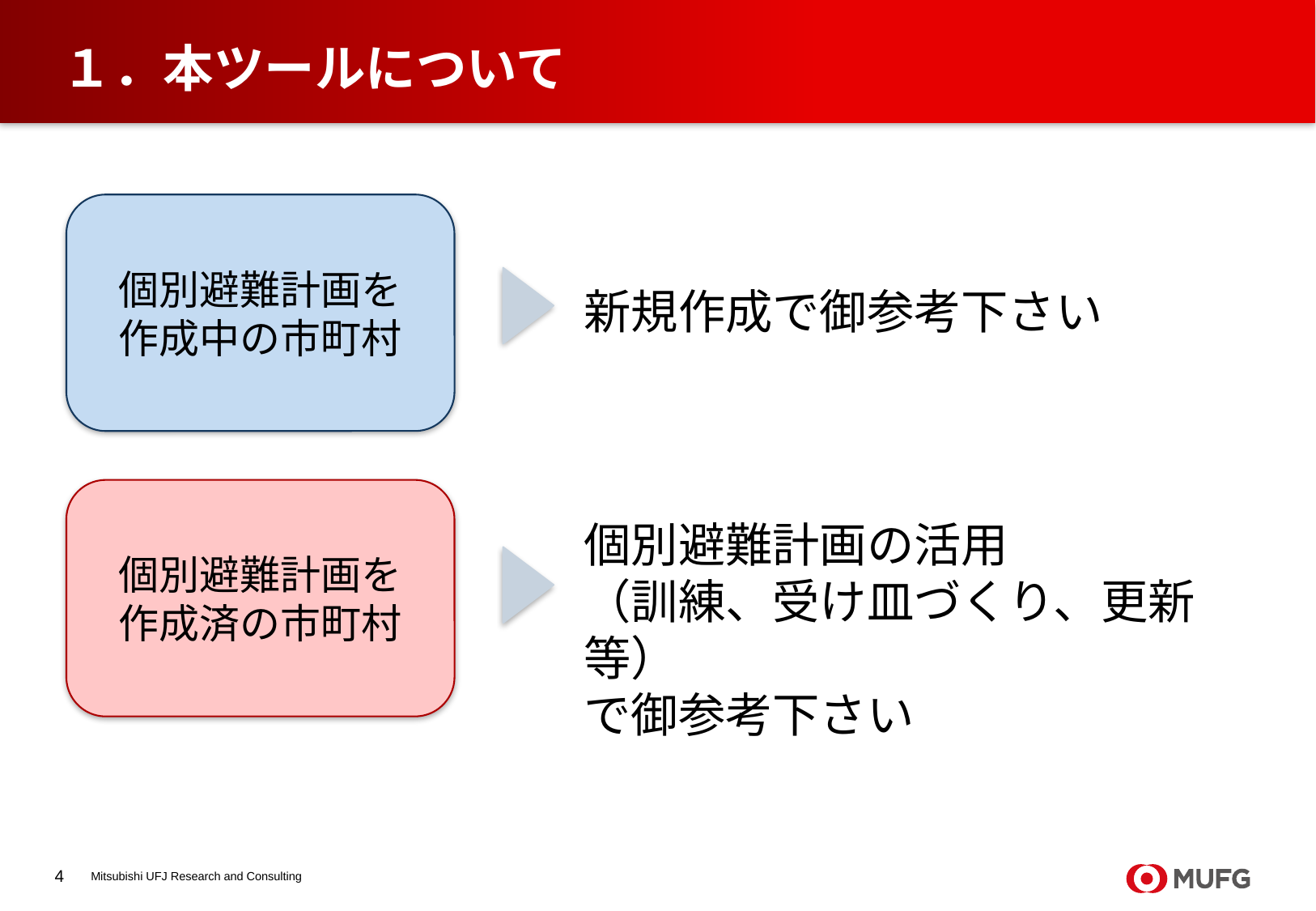

# １．本ツールについて
個別避難計画を
作成中の市町村
新規作成で御参考下さい

個別避難計画を
作成済の市町村
個別避難計画の活用
（訓練、受け皿づくり、更新等）
で御参考下さい